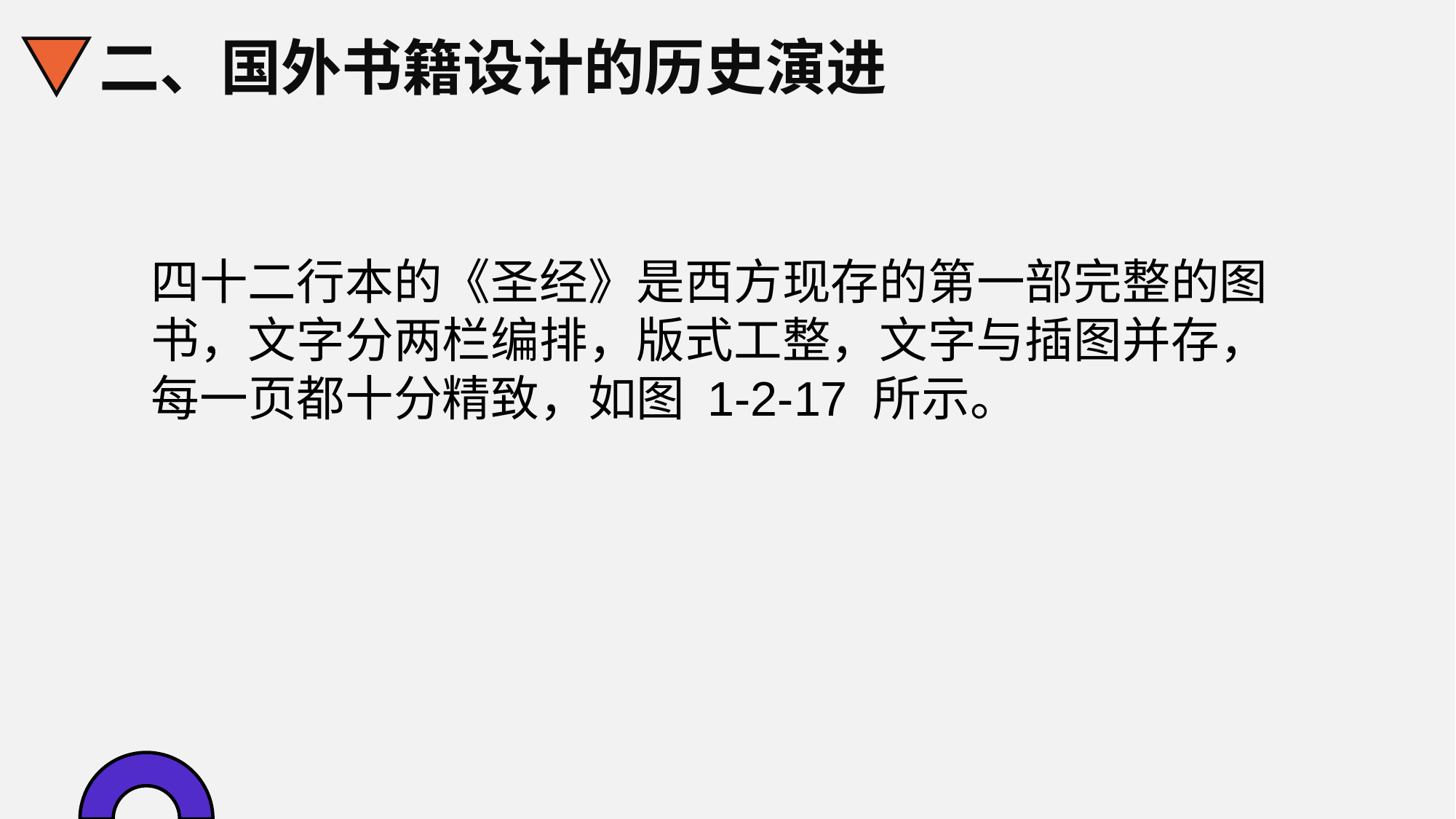

二、国外书籍设计的历史演进

四十二行本的《圣经》是西方现存的第一部完整的图书，文字分两栏编排，版式工整，文字与插图并存，每一页都十分精致，如图 1-2-17 所示。